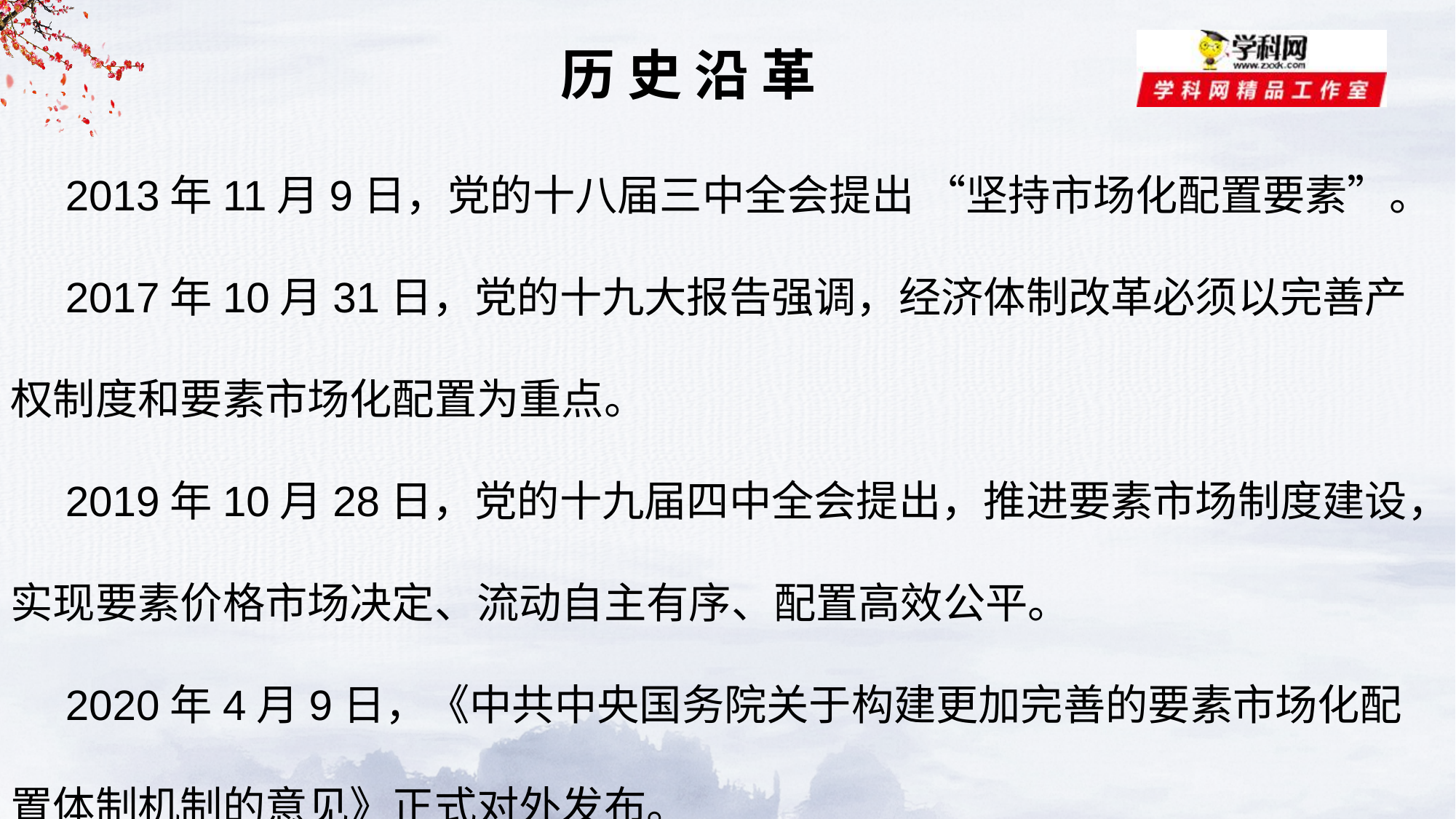

历 史 沿 革
2013年11月9日，党的十八届三中全会提出 “坚持市场化配置要素”。
2017年10月31日，党的十九大报告强调，经济体制改革必须以完善产权制度和要素市场化配置为重点。
2019年10月28日，党的十九届四中全会提出，推进要素市场制度建设，实现要素价格市场决定、流动自主有序、配置高效公平。
2020年4月9日，《中共中央国务院关于构建更加完善的要素市场化配置体制机制的意见》正式对外发布。